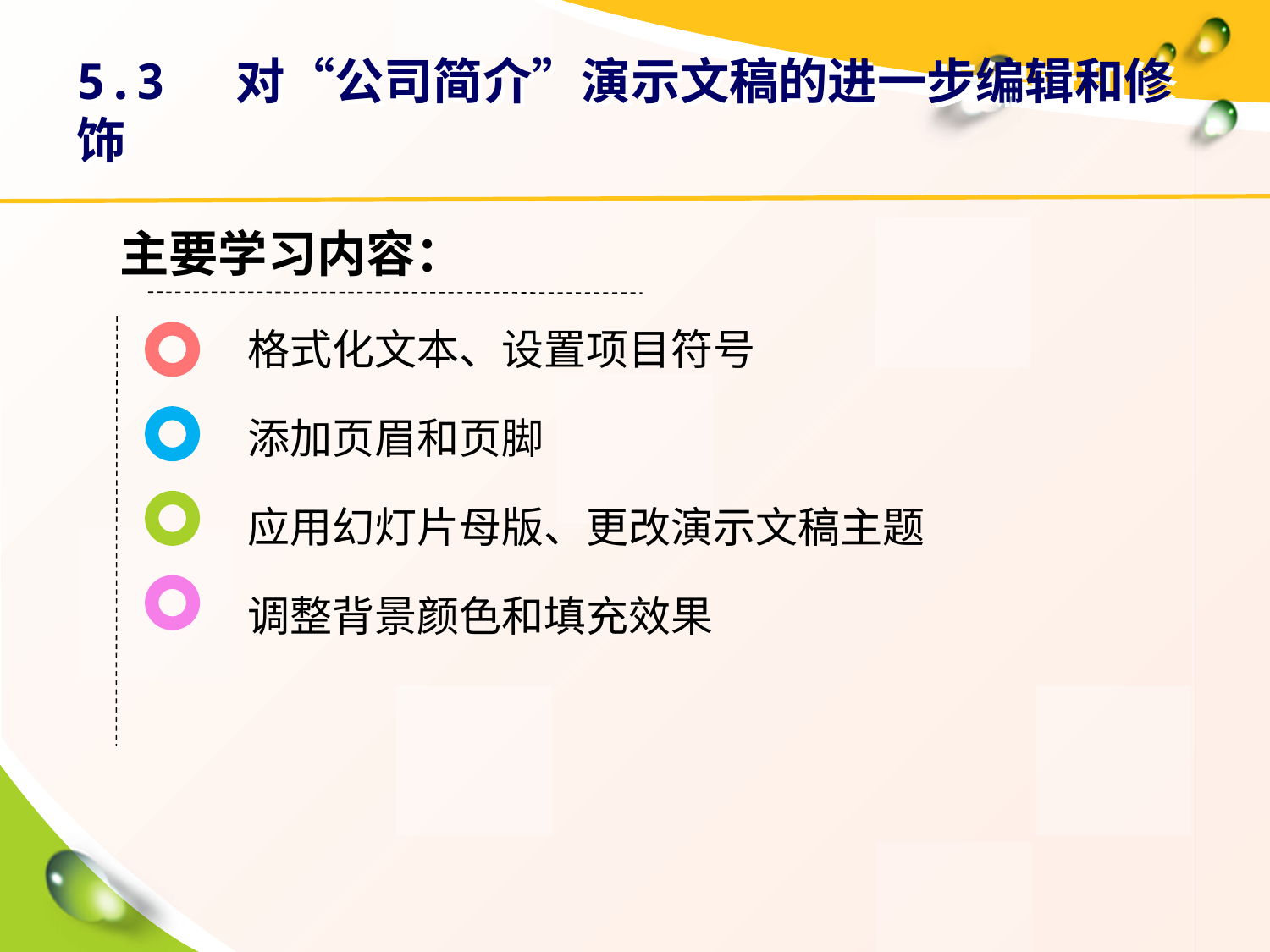

# 5.3  对“公司简介”演示文稿的进一步编辑和修饰

主要学习内容：

格式化文本、设置项目符号

添加页眉和页脚

应用幻灯片母版、更改演示文稿主题

调整背景颜色和填充效果